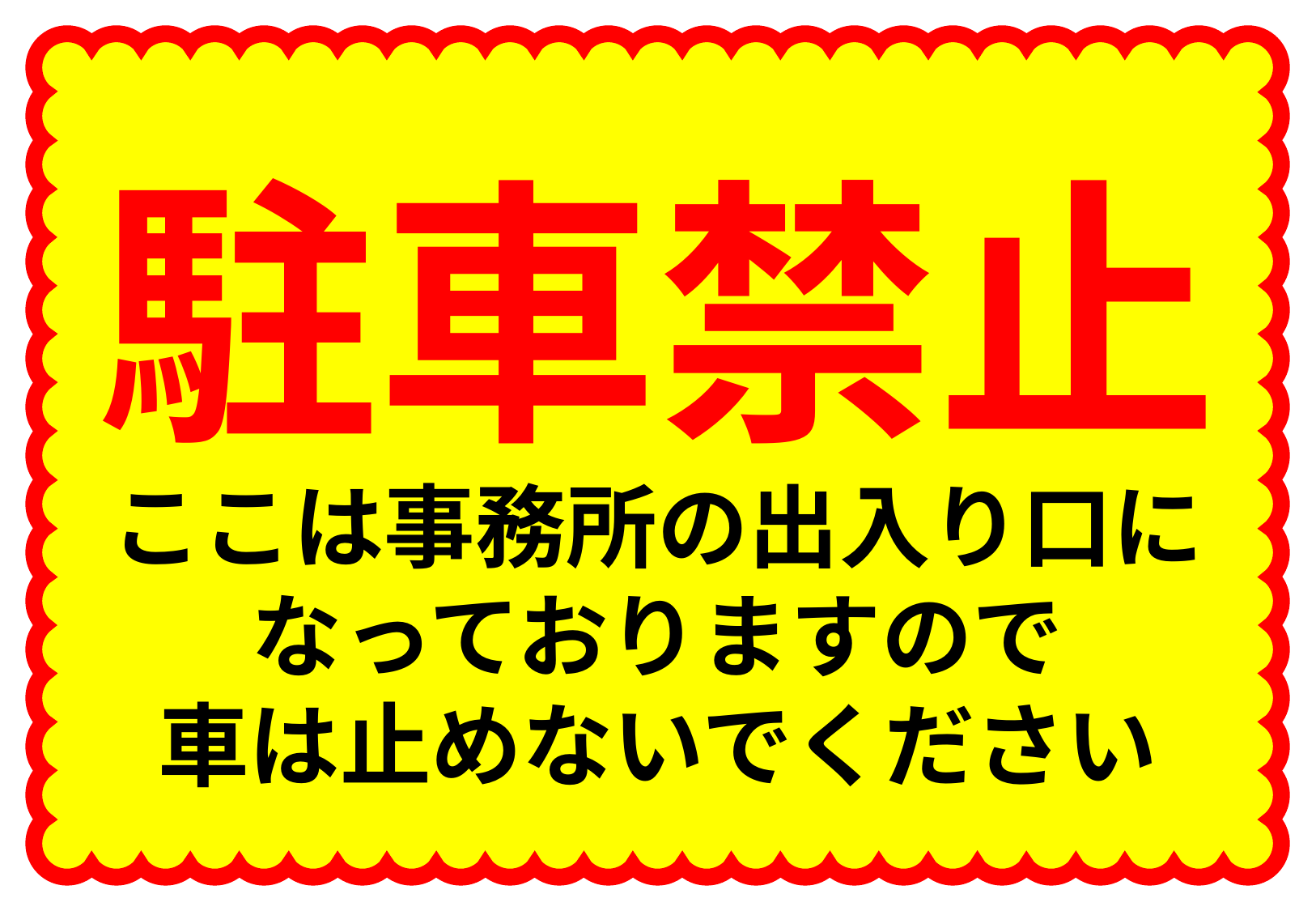

駐車禁止
ここは事務所の出入り口に
なっておりますので
車は止めないでください